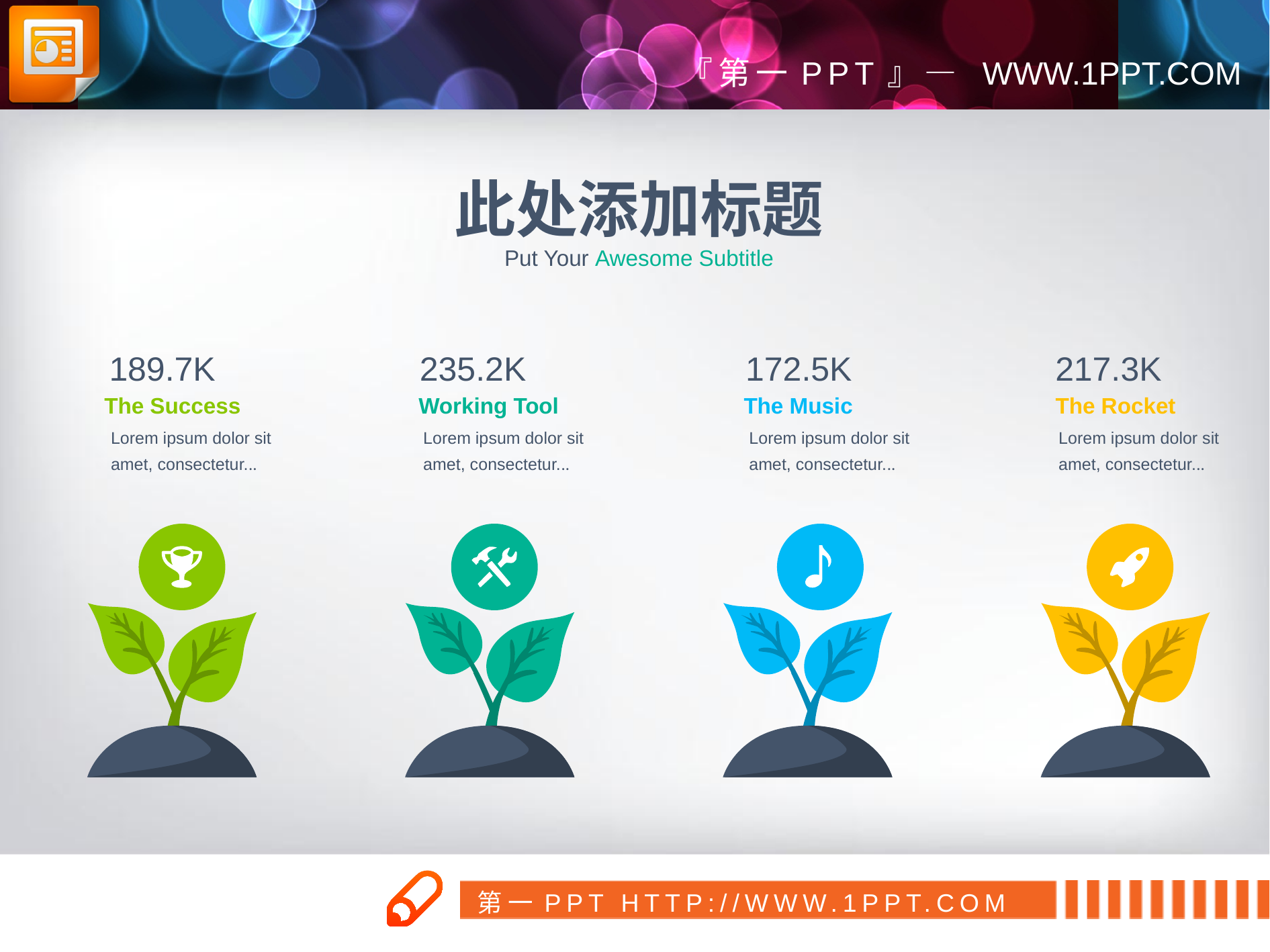

此处添加标题
Put Your Awesome Subtitle
189.7K
235.2K
172.5K
217.3K
The Success
Working Tool
The Music
The Rocket
Lorem ipsum dolor sit amet, consectetur...
Lorem ipsum dolor sit amet, consectetur...
Lorem ipsum dolor sit amet, consectetur...
Lorem ipsum dolor sit amet, consectetur...